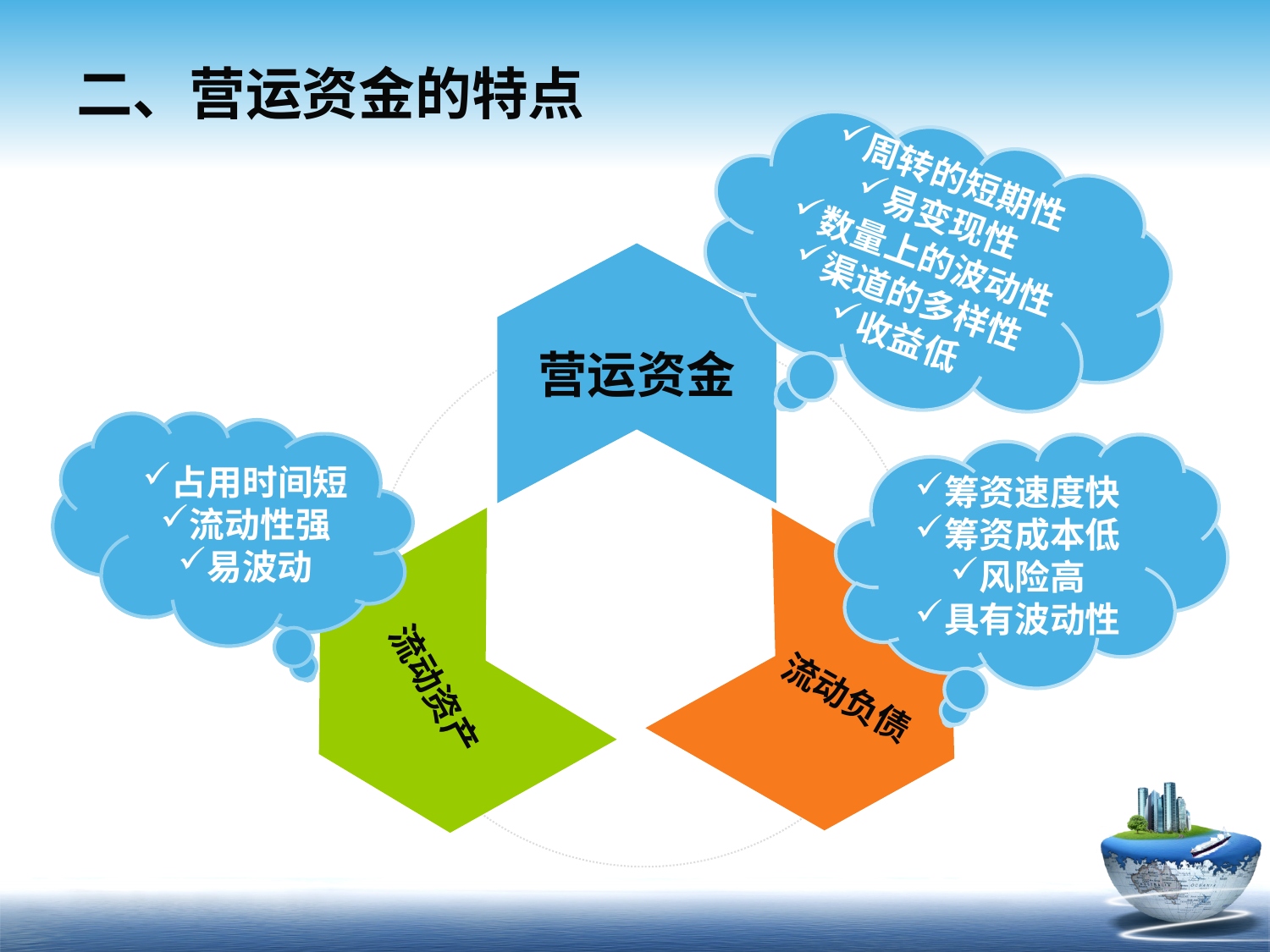

# 二、营运资金的特点
周转的短期性
易变现性
数量上的波动性
渠道的多样性
收益低
营运资金

占用时间短
流动性强
易波动
筹资速度快
筹资成本低
风险高
具有波动性
流动资产
流动负债